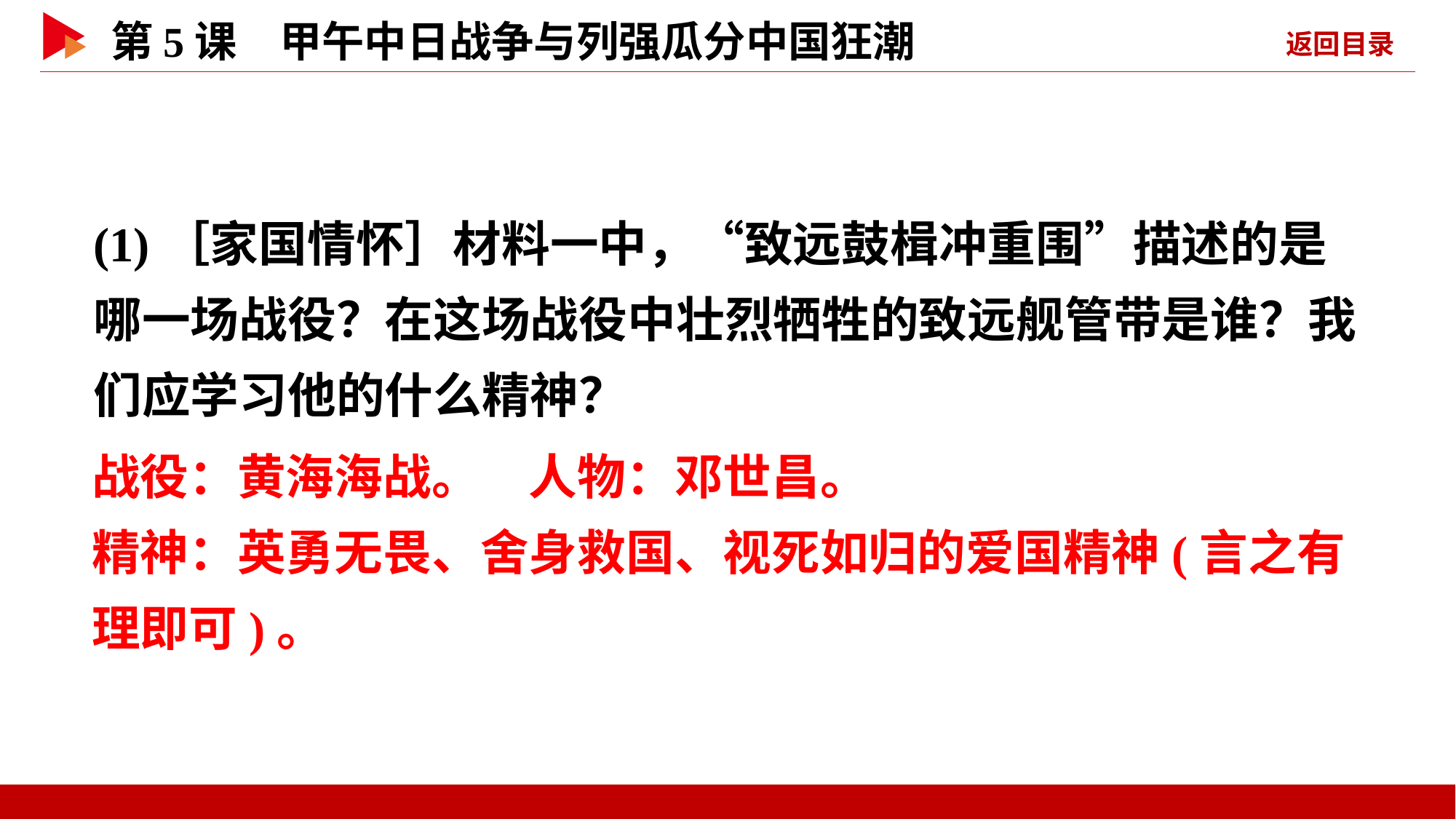

(1)［家国情怀］材料一中，“致远鼓楫冲重围”描述的是哪一场战役？在这场战役中壮烈牺牲的致远舰管带是谁？我们应学习他的什么精神？
战役：黄海海战。　人物：邓世昌。
精神：英勇无畏、舍身救国、视死如归的爱国精神(言之有理即可)。